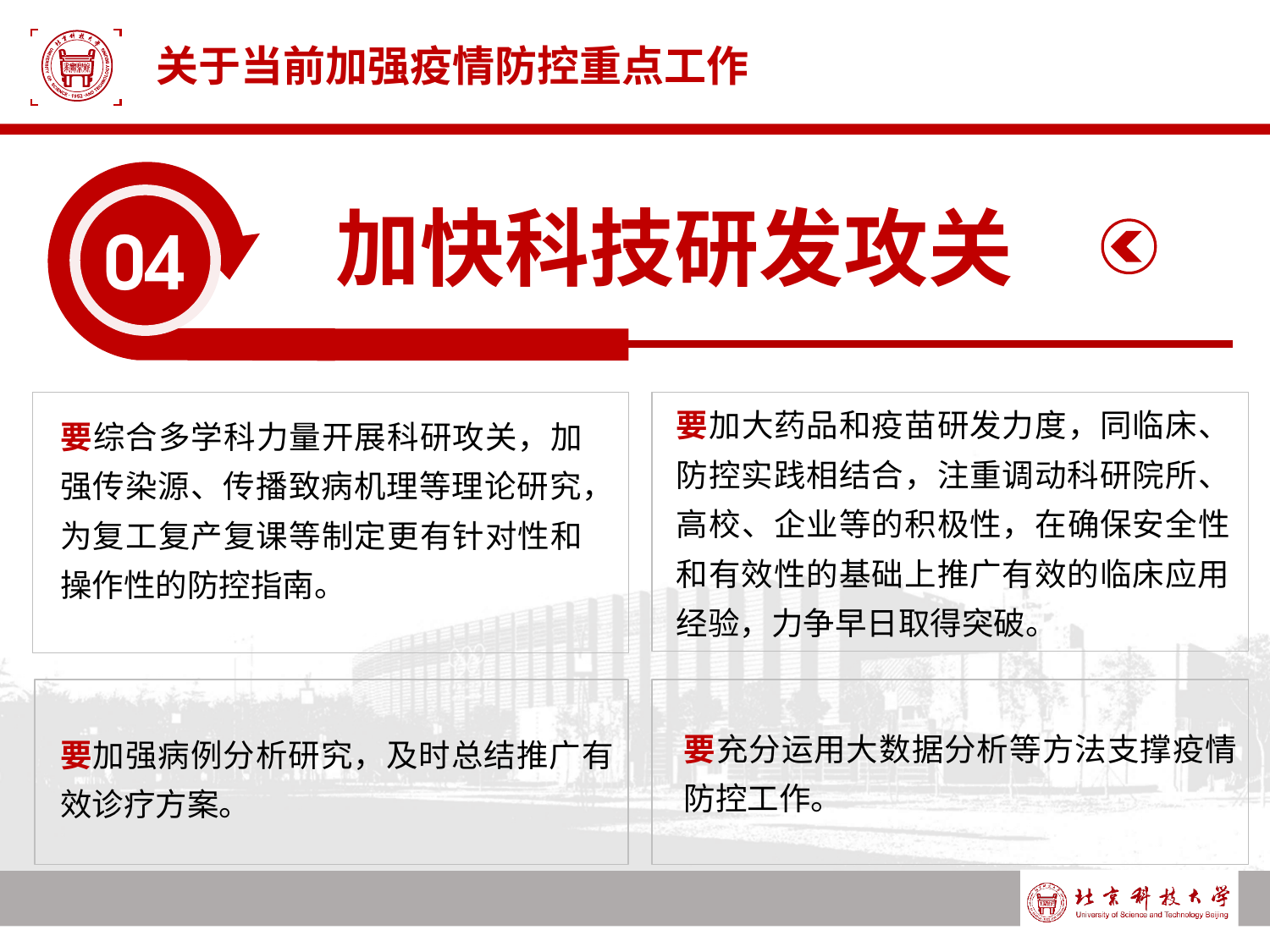

# 关于当前加强疫情防控重点工作

04
加快科技研发攻关

要加大药品和疫苗研发力度，同临床、防控实践相结合，注重调动科研院所、高校、企业等的积极性，在确保安全性和有效性的基础上推广有效的临床应用经验，力争早日取得突破。

要综合多学科力量开展科研攻关，加强传染源、传播致病机理等理论研究，为复工复产复课等制定更有针对性和操作性的防控指南。

要充分运用大数据分析等方法支撑疫情防控工作。
要加强病例分析研究，及时总结推广有效诊疗方案。